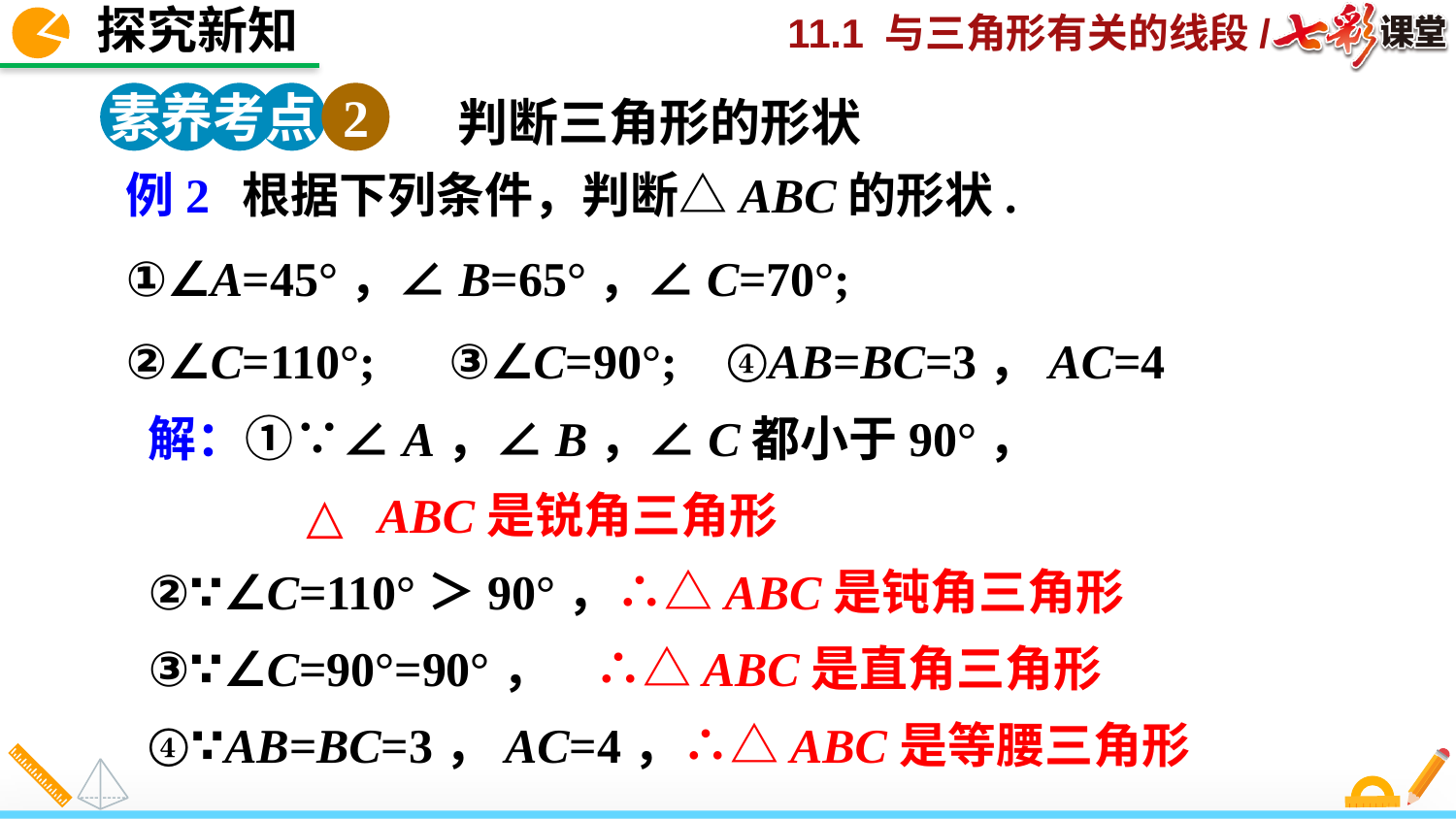

探究新知

素养考点 2

判断三角形的形状
例2  根据下列条件，判断△ABC的形状.
①∠A=45°，∠B=65°，∠C=70°;
②∠C=110°;      ③∠C=90°;    ④AB=BC=3，AC=4
解：①∵∠A，∠B，∠C都小于90°，
             ∴△ABC是锐角三角形
②∵∠C=110°＞90°，∴△ABC是钝角三角形
③∵∠C=90°=90°，    ∴△ABC是直角三角形
④∵AB=BC=3，AC=4，∴△ABC是等腰三角形